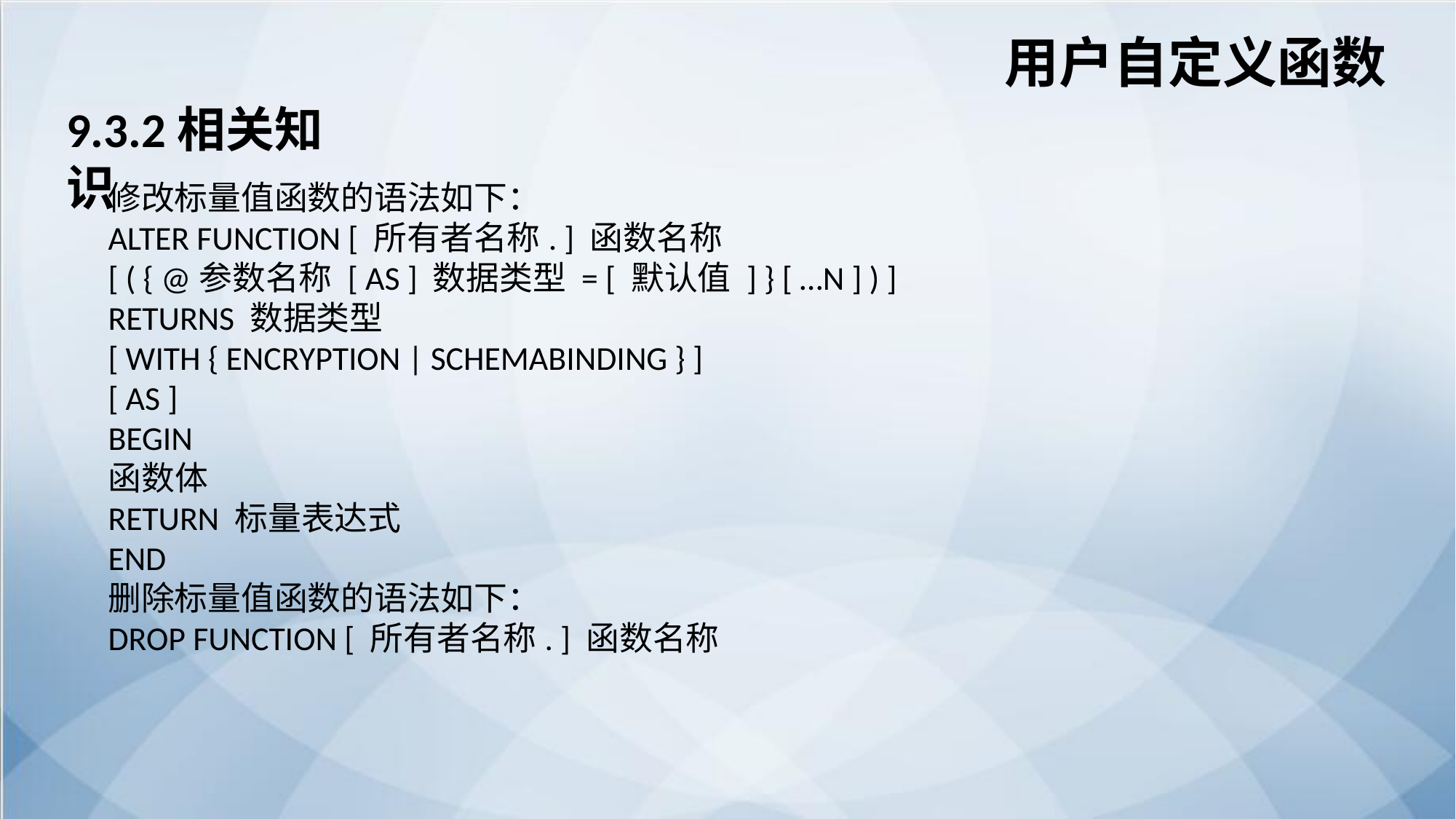

用户自定义函数
9.3.2相关知识
修改标量值函数的语法如下：
ALTER FUNCTION [ 所有者名称. ] 函数名称
[ ( { @参数名称 [ AS ] 数据类型 = [ 默认值 ] } [ …N ] ) ]
RETURNS 数据类型
[ WITH { ENCRYPTION | SCHEMABINDING } ]
[ AS ]
BEGIN
函数体
RETURN 标量表达式
END
删除标量值函数的语法如下：
DROP FUNCTION [ 所有者名称. ] 函数名称